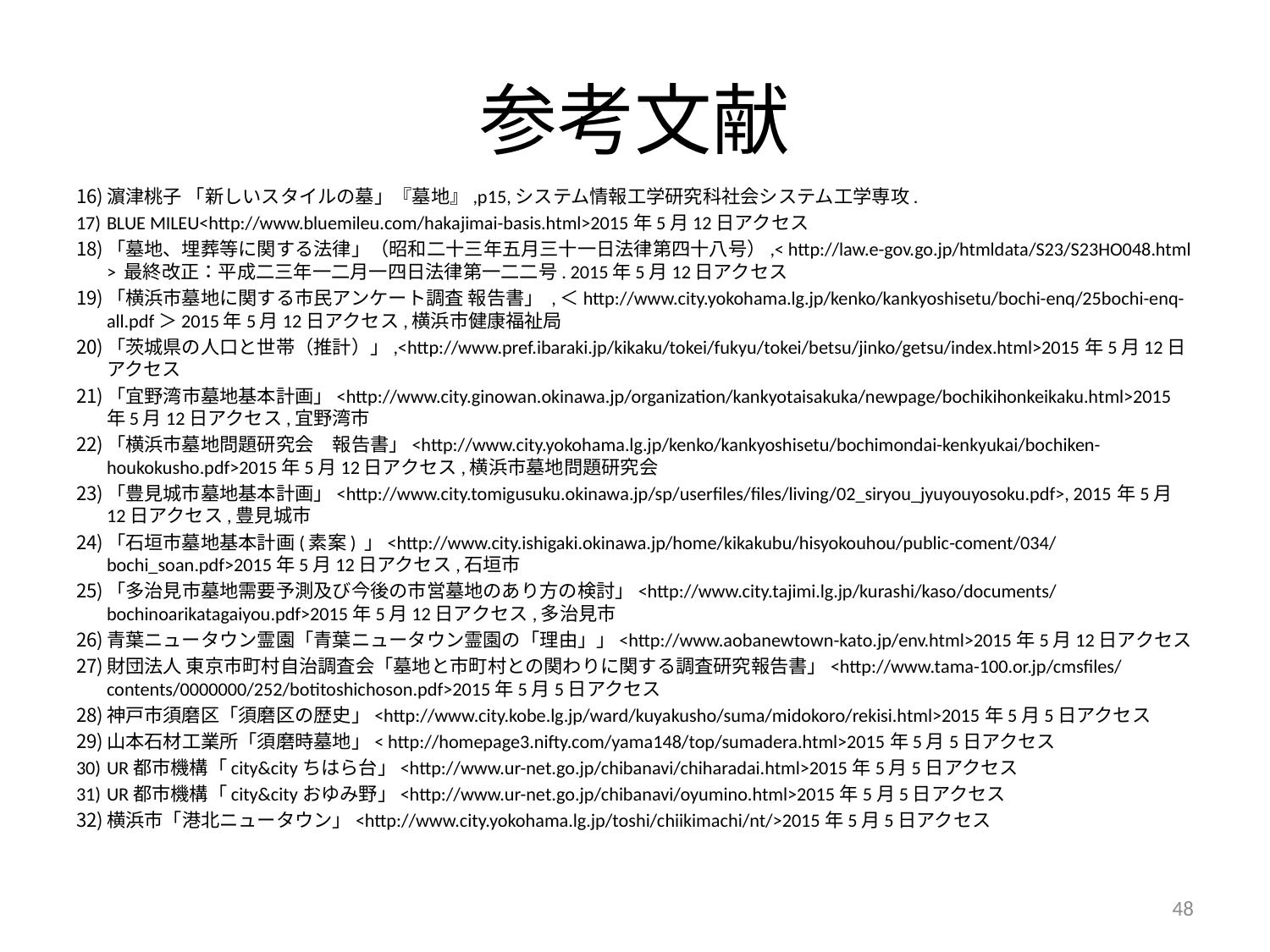

# 参考文献
濵津桃子 「新しいスタイルの墓」『墓地』,p15,システム情報工学研究科社会システム工学専攻.
BLUE MILEU<http://www.bluemileu.com/hakajimai-basis.html>2015年5月12日アクセス
「墓地、埋葬等に関する法律」（昭和二十三年五月三十一日法律第四十八号）,< http://law.e-gov.go.jp/htmldata/S23/S23HO048.html > 最終改正：平成二三年一二月一四日法律第一二二号. 2015年5月12日アクセス
「横浜市墓地に関する市民アンケート調査 報告書」 ,＜http://www.city.yokohama.lg.jp/kenko/kankyoshisetu/bochi-enq/25bochi-enq-all.pdf＞2015年5月12日アクセス,横浜市健康福祉局
「茨城県の人口と世帯（推計）」,<http://www.pref.ibaraki.jp/kikaku/tokei/fukyu/tokei/betsu/jinko/getsu/index.html>2015年5月12日アクセス
「宜野湾市墓地基本計画」<http://www.city.ginowan.okinawa.jp/organization/kankyotaisakuka/newpage/bochikihonkeikaku.html>2015年5月12日アクセス,宜野湾市
「横浜市墓地問題研究会　報告書」<http://www.city.yokohama.lg.jp/kenko/kankyoshisetu/bochimondai-kenkyukai/bochiken-houkokusho.pdf>2015年5月12日アクセス,横浜市墓地問題研究会
「豊見城市墓地基本計画」<http://www.city.tomigusuku.okinawa.jp/sp/userfiles/files/living/02_siryou_jyuyouyosoku.pdf>, 2015年5月12日アクセス,豊見城市
「石垣市墓地基本計画(素案) 」<http://www.city.ishigaki.okinawa.jp/home/kikakubu/hisyokouhou/public-coment/034/bochi_soan.pdf>2015年5月12日アクセス,石垣市
「多治見市墓地需要予測及び今後の市営墓地のあり方の検討」<http://www.city.tajimi.lg.jp/kurashi/kaso/documents/bochinoarikatagaiyou.pdf>2015年5月12日アクセス,多治見市
青葉ニュータウン霊園「青葉ニュータウン霊園の「理由」」<http://www.aobanewtown-kato.jp/env.html>2015年5月12日アクセス
財団法人 東京市町村自治調査会「墓地と市町村との関わりに関する調査研究報告書」<http://www.tama-100.or.jp/cmsfiles/contents/0000000/252/botitoshichoson.pdf>2015年5月5日アクセス
神戸市須磨区「須磨区の歴史」<http://www.city.kobe.lg.jp/ward/kuyakusho/suma/midokoro/rekisi.html>2015年5月5日アクセス
山本石材工業所「須磨時墓地」< http://homepage3.nifty.com/yama148/top/sumadera.html>2015年5月5日アクセス
UR都市機構「city&cityちはら台」<http://www.ur-net.go.jp/chibanavi/chiharadai.html>2015年5月5日アクセス
UR都市機構「city&cityおゆみ野」<http://www.ur-net.go.jp/chibanavi/oyumino.html>2015年5月5日アクセス
横浜市「港北ニュータウン」<http://www.city.yokohama.lg.jp/toshi/chiikimachi/nt/>2015年5月5日アクセス

48